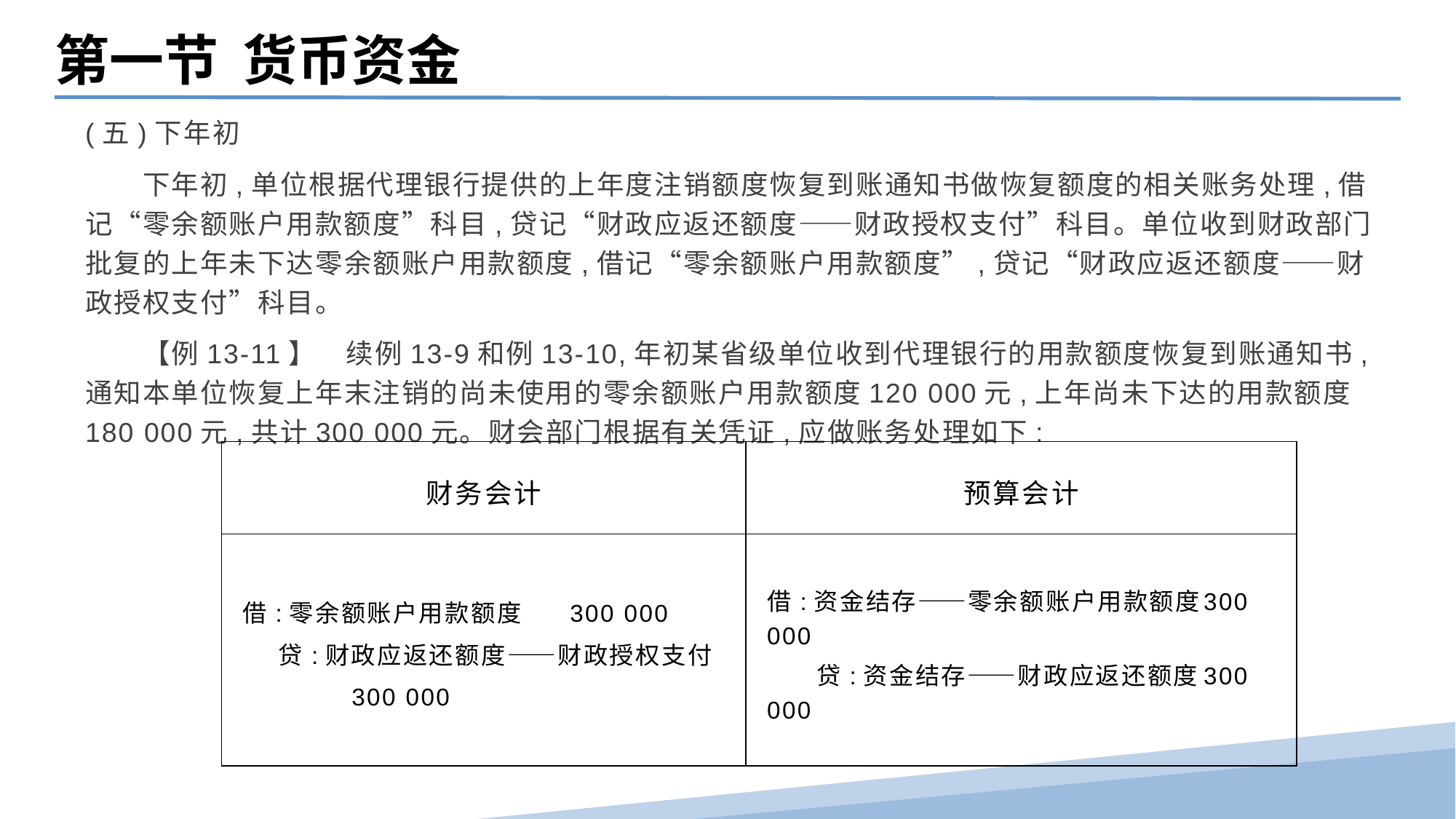

第一节  货币资金
(五)下年初
　　下年初,单位根据代理银行提供的上年度注销额度恢复到账通知书做恢复额度的相关账务处理,借记“零余额账户用款额度”科目,贷记“财政应返还额度——财政授权支付”科目。单位收到财政部门批复的上年未下达零余额账户用款额度,借记“零余额账户用款额度”,贷记“财政应返还额度——财政授权支付”科目。
　　【例13-11】　续例13-9和例13-10,年初某省级单位收到代理银行的用款额度恢复到账通知书,通知本单位恢复上年末注销的尚未使用的零余额账户用款额度120 000元,上年尚未下达的用款额度180 000元,共计300 000元。财会部门根据有关凭证,应做账务处理如下:
| 财务会计 | 预算会计 |
| --- | --- |
| 借:零余额账户用款额度 300 000 贷:财政应返还额度——财政授权支付 300 000 | 借:资金结存——零余额账户用款额度 300 000 贷:资金结存——财政应返还额度 300 000 |